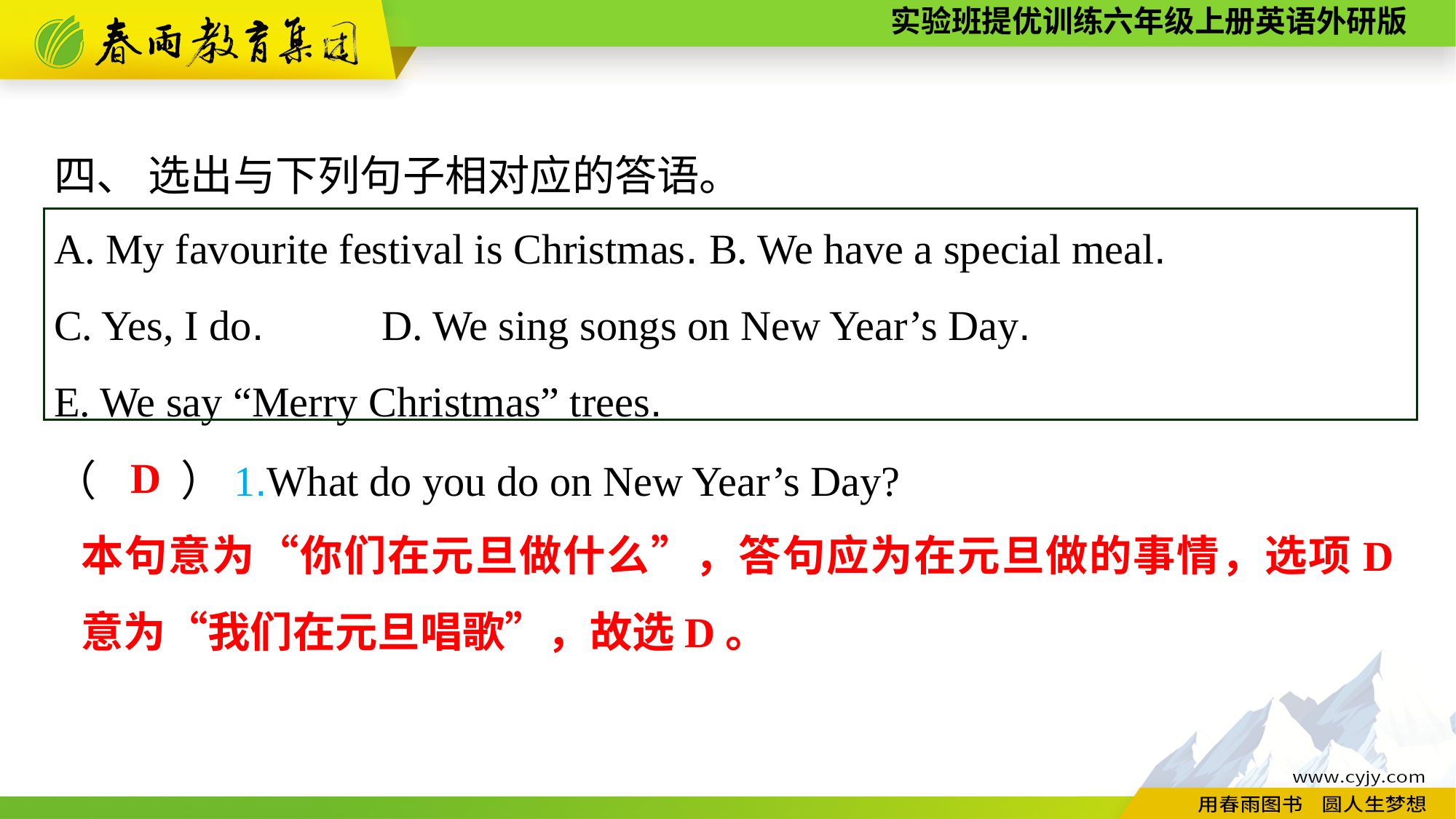

四、 选出与下列句子相对应的答语。

（　　）1.What do you do on New Year’s Day?
A. My favourite festival is Christmas.	B. We have a special meal.
C. Yes, I do.		D. We sing songs on New Year’s Day.
E. We say “Merry Christmas” trees.

D
本句意为“你们在元旦做什么”，答句应为在元旦做的事情，选项D意为“我们在元旦唱歌”，故选D。